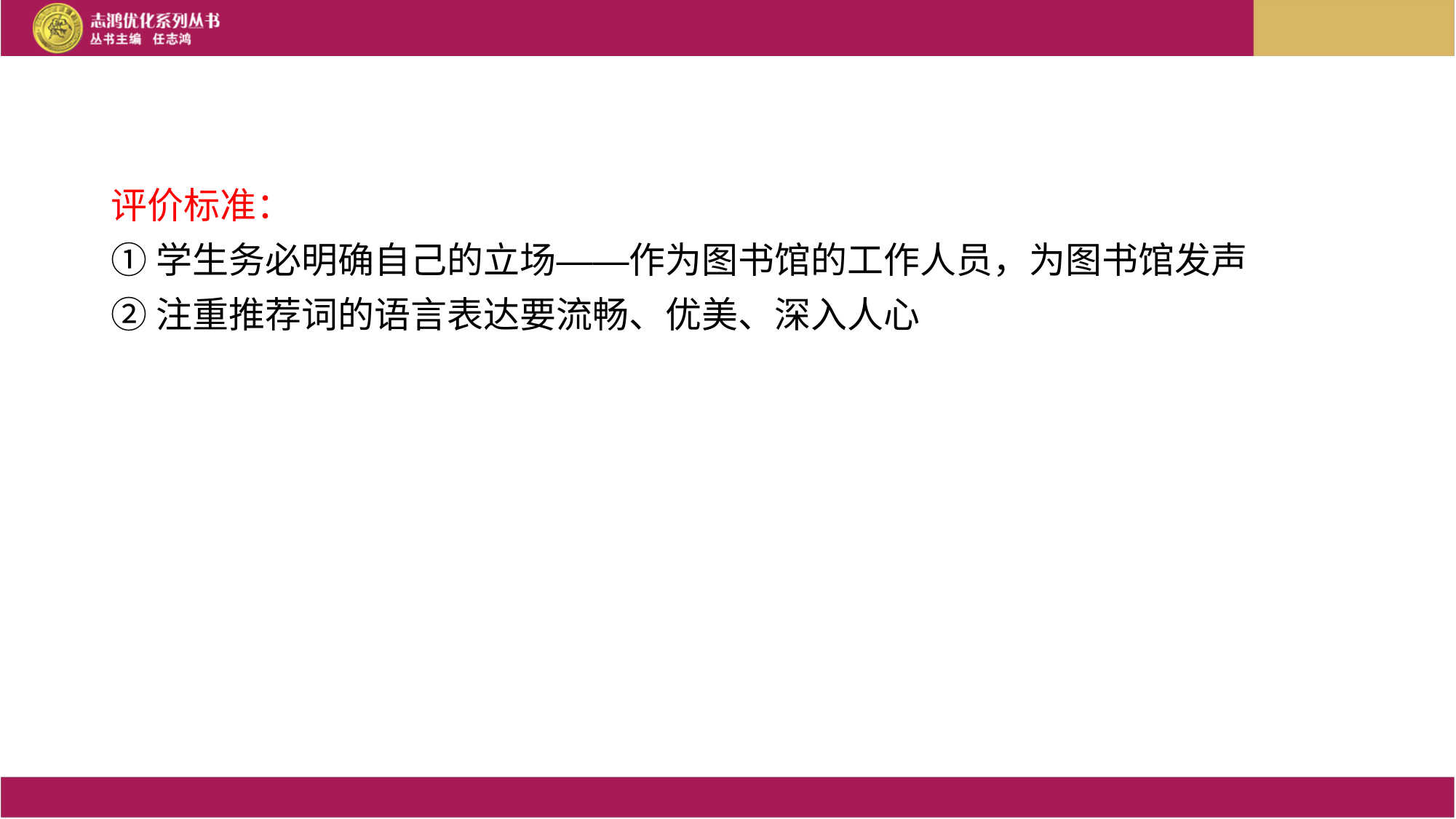

评价标准：
①学生务必明确自己的立场——作为图书馆的工作人员，为图书馆发声
②注重推荐词的语言表达要流畅、优美、深入人心